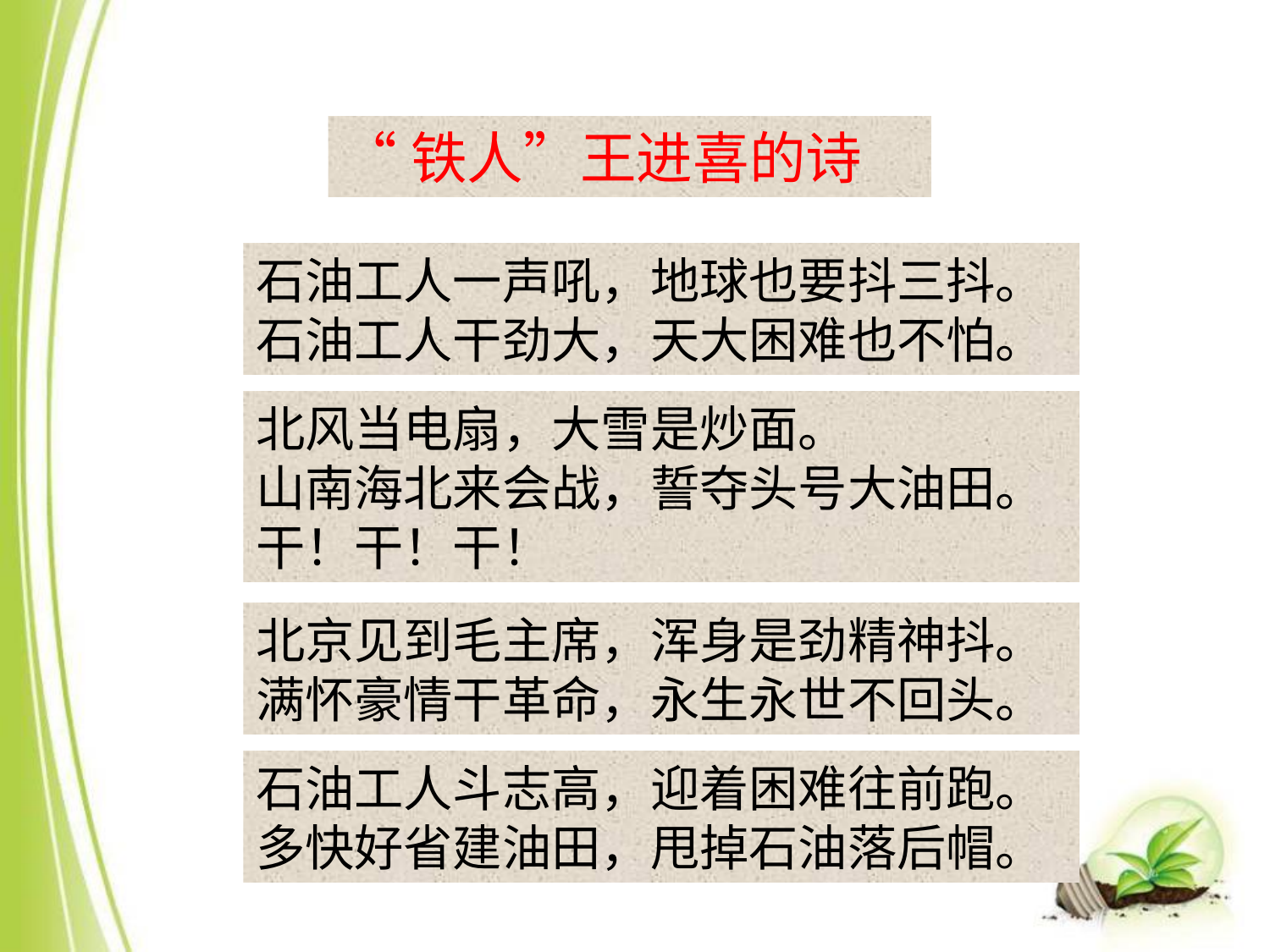

“铁人”王进喜的诗
石油工人一声吼，地球也要抖三抖。
石油工人干劲大，天大困难也不怕。
北风当电扇，大雪是炒面。
山南海北来会战，誓夺头号大油田。
干！干！干！
北京见到毛主席，浑身是劲精神抖。
满怀豪情干革命，永生永世不回头。
石油工人斗志高，迎着困难往前跑。
多快好省建油田，甩掉石油落后帽。